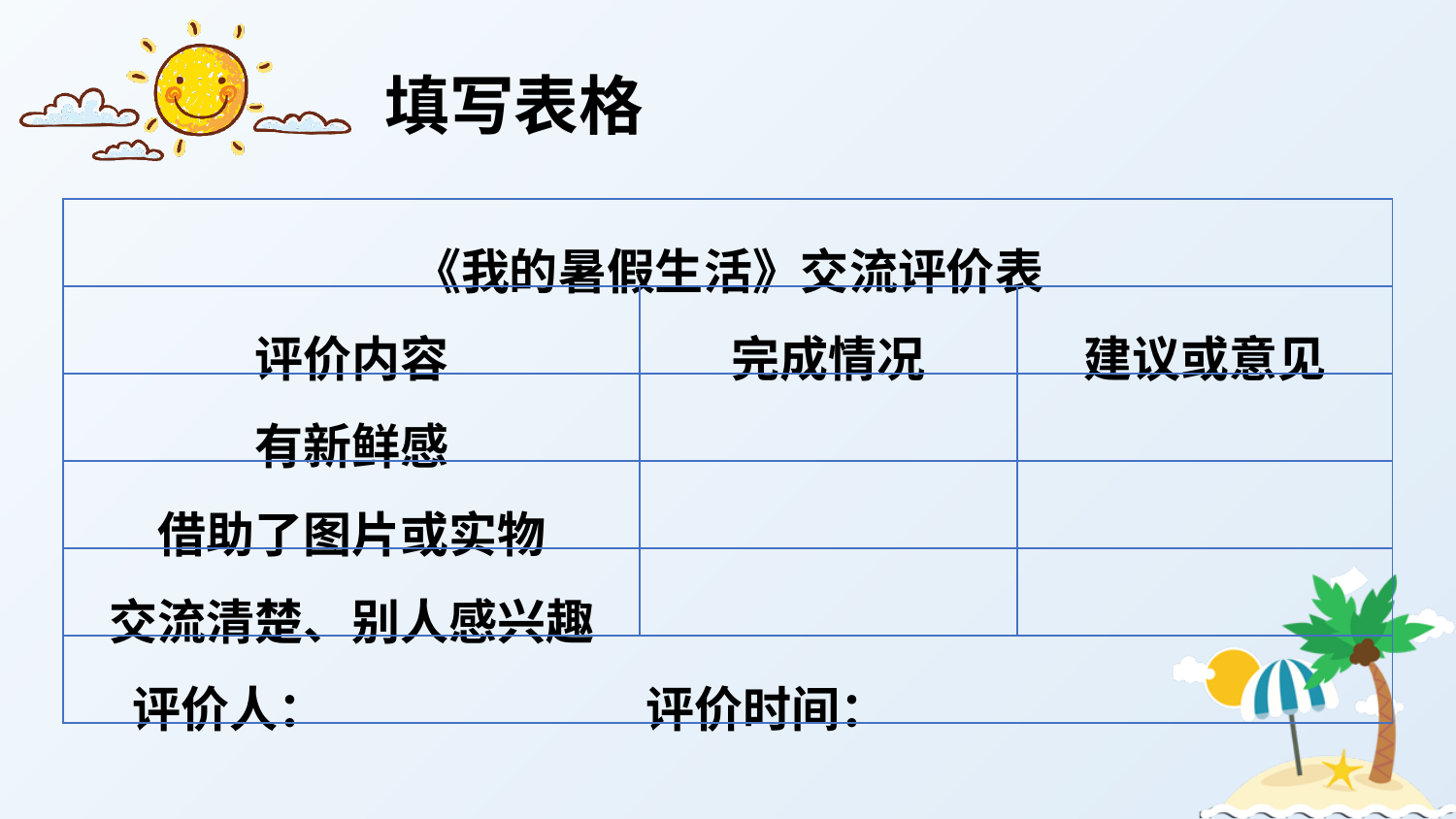

填写表格
| 《我的暑假生活》交流评价表 |  |  |
| --- | --- | --- |
| 评价内容 | 完成情况 | 建议或意见 |
| 有新鲜感 |  |  |
| 借助了图片或实物 |  |  |
| 交流清楚、别人感兴趣 |  |  |
| 评价人：　　 　　　评价时间： |  |  |